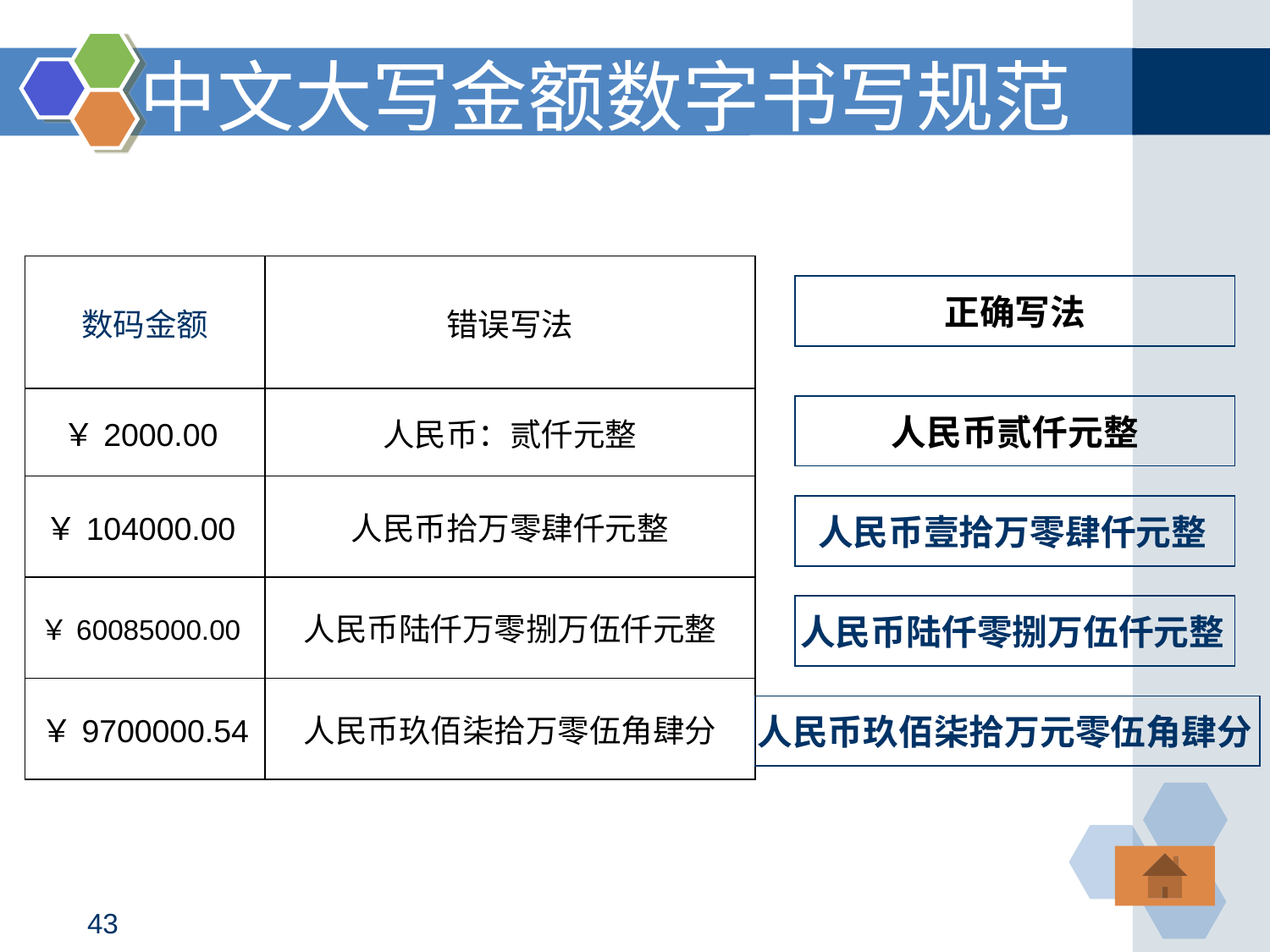

中文大写金额数字书写规范
| 数码金额 | 错误写法 |
| --- | --- |
| ￥2000.00 | 人民币：贰仟元整 |
| ￥104000.00 | 人民币拾万零肆仟元整 |
| ￥60085000.00 | 人民币陆仟万零捌万伍仟元整 |
| ￥9700000.54 | 人民币玖佰柒拾万零伍角肆分 |
正确写法
人民币贰仟元整
人民币壹拾万零肆仟元整
人民币陆仟零捌万伍仟元整
人民币玖佰柒拾万元零伍角肆分